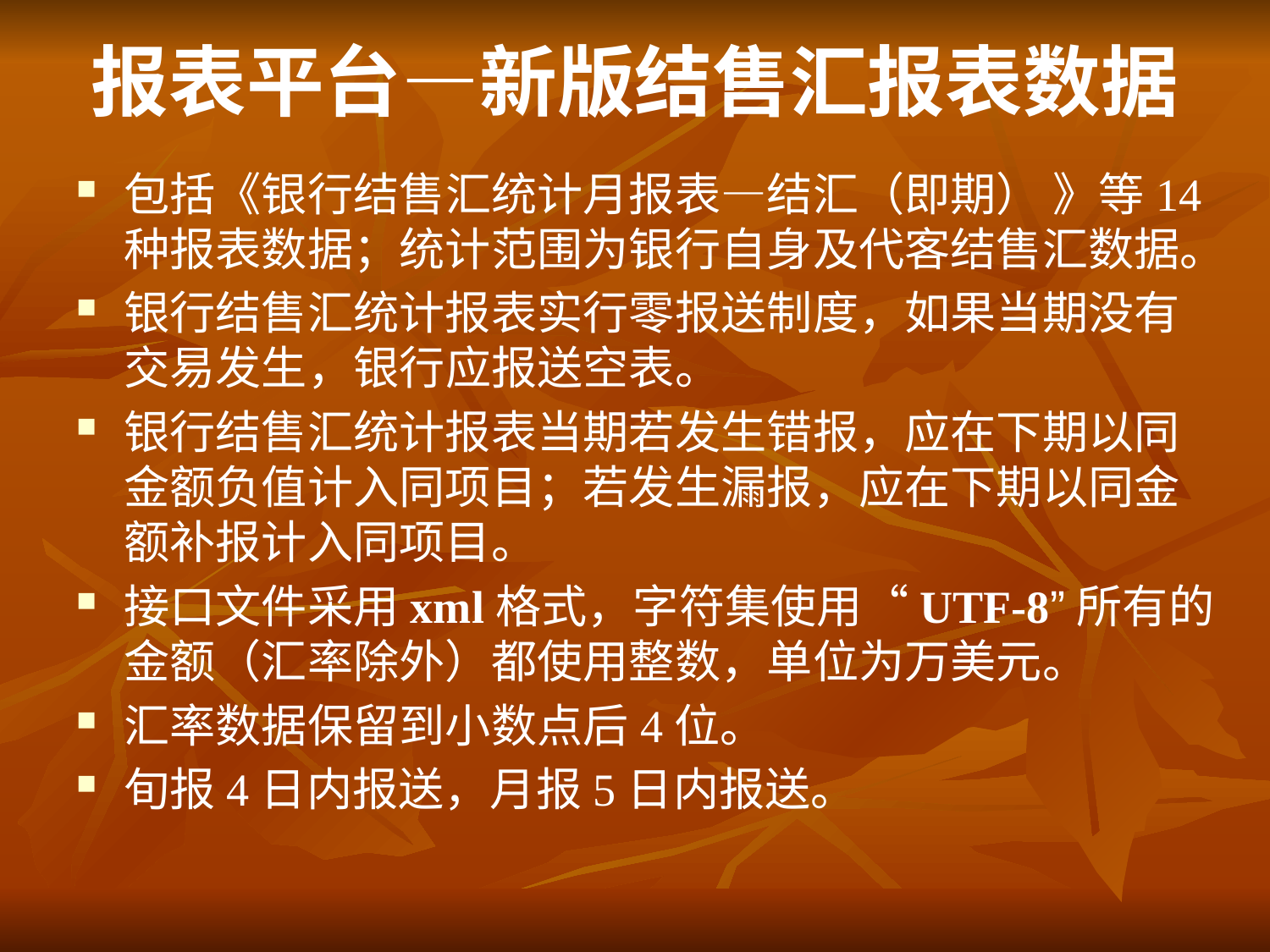

# 报表平台—新版结售汇报表数据
包括《银行结售汇统计月报表—结汇（即期） 》等14种报表数据；统计范围为银行自身及代客结售汇数据。
银行结售汇统计报表实行零报送制度，如果当期没有交易发生，银行应报送空表。
银行结售汇统计报表当期若发生错报，应在下期以同金额负值计入同项目；若发生漏报，应在下期以同金额补报计入同项目。
接口文件采用xml格式，字符集使用“UTF-8”所有的金额（汇率除外）都使用整数，单位为万美元。
汇率数据保留到小数点后4位。
旬报4日内报送，月报5日内报送。